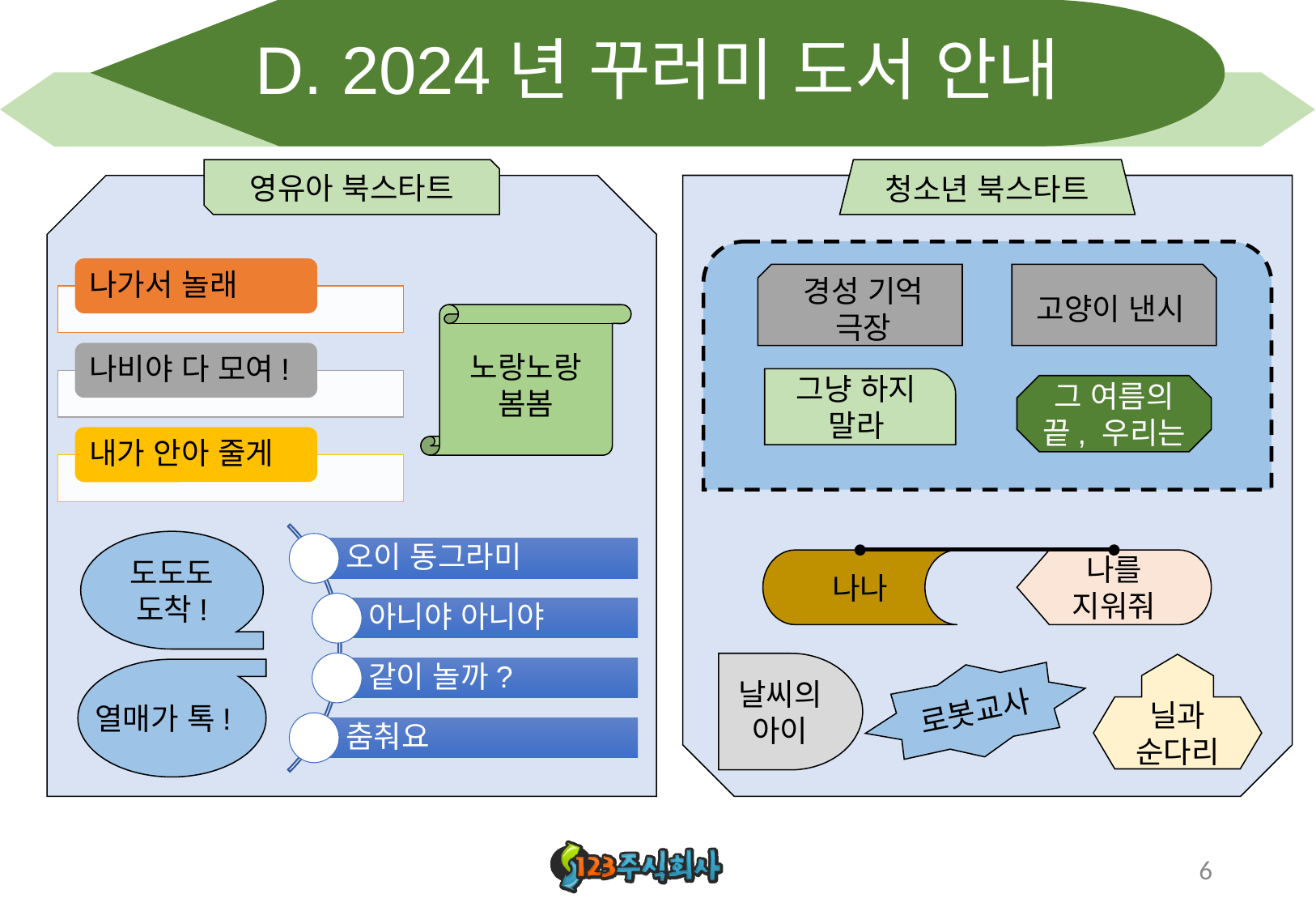

# D. 2024년 꾸러미 도서 안내
영유아 북스타트
청소년 북스타트

나가서 놀래
나비야 다 모여!
내가 안아 줄게
경성 기억 극장
고양이 낸시
노랑노랑
봄봄
그냥 하지 말라
그 여름의 끝, 우리는
오이 동그라미
아니야 아니야
같이 놀까?
춤춰요
도도도 도착!
나나
나를 지워줘
날씨의 아이
닐과 순다리

로봇교사
열매가 톡!
6